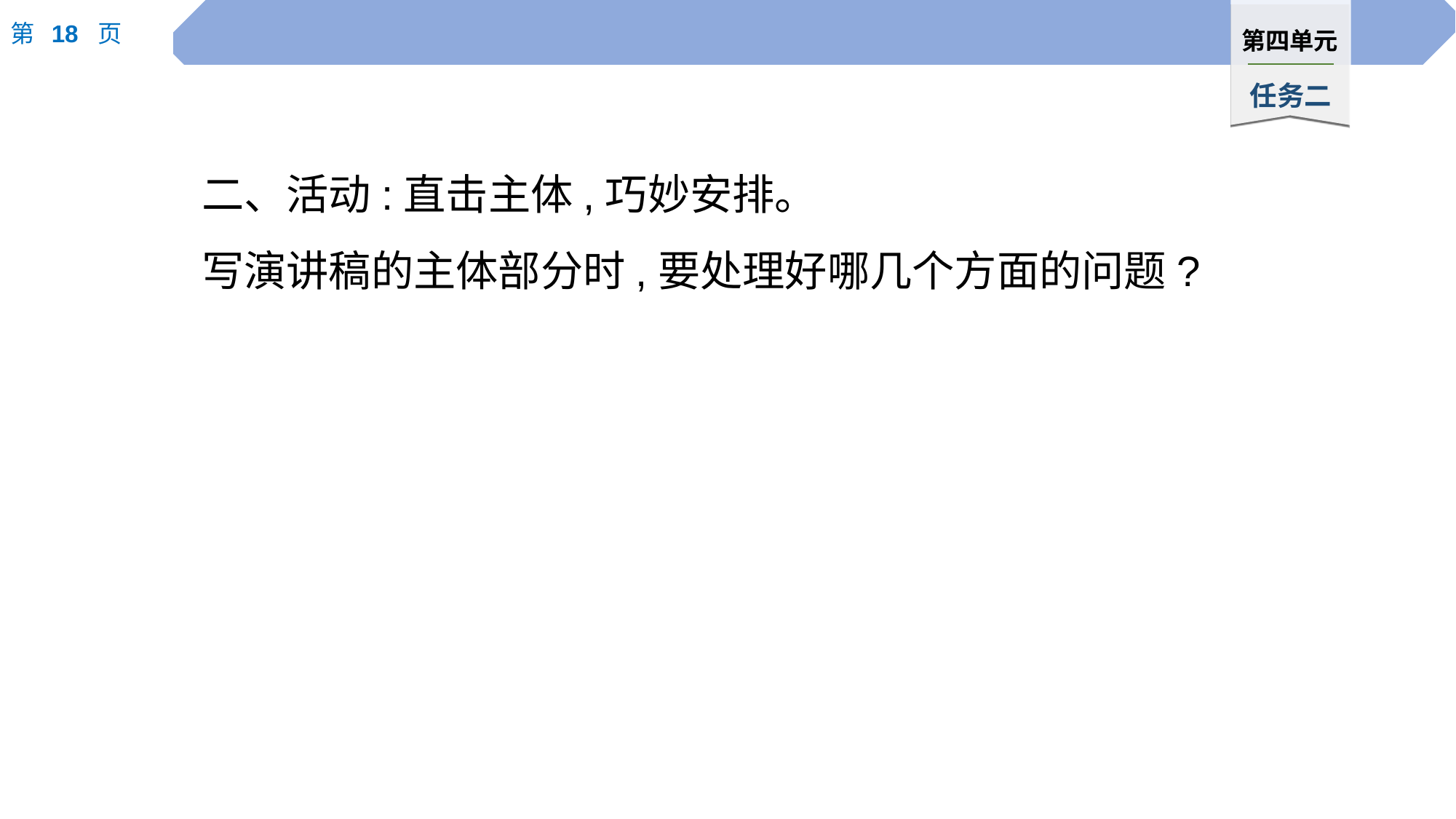

二、活动:直击主体,巧妙安排。
写演讲稿的主体部分时,要处理好哪几个方面的问题?